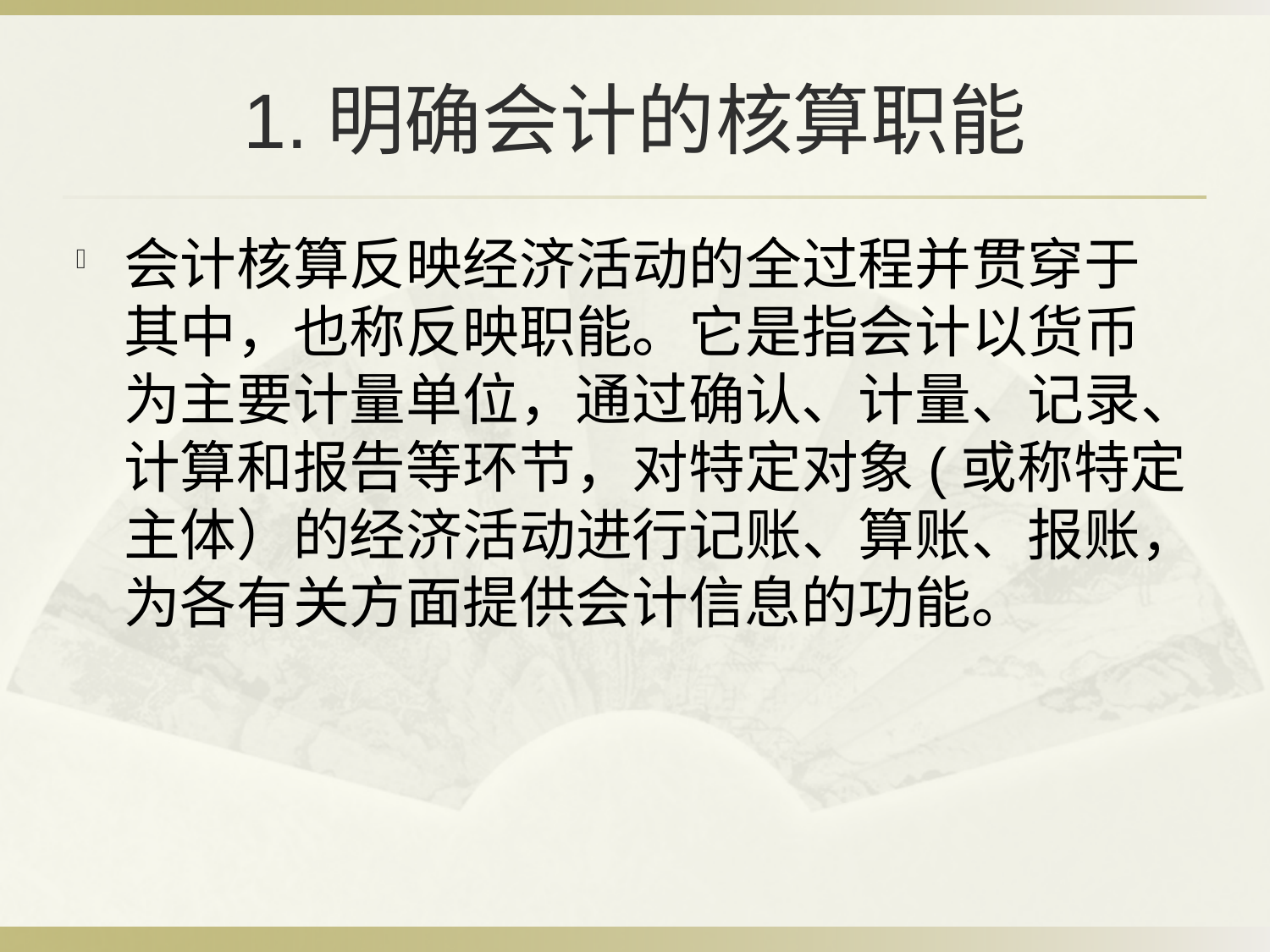

# 1.明确会计的核算职能
会计核算反映经济活动的全过程并贯穿于其中，也称反映职能。它是指会计以货币为主要计量单位，通过确认、计量、记录、计算和报告等环节，对特定对象(或称特定主体）的经济活动进行记账、算账、报账，为各有关方面提供会计信息的功能。